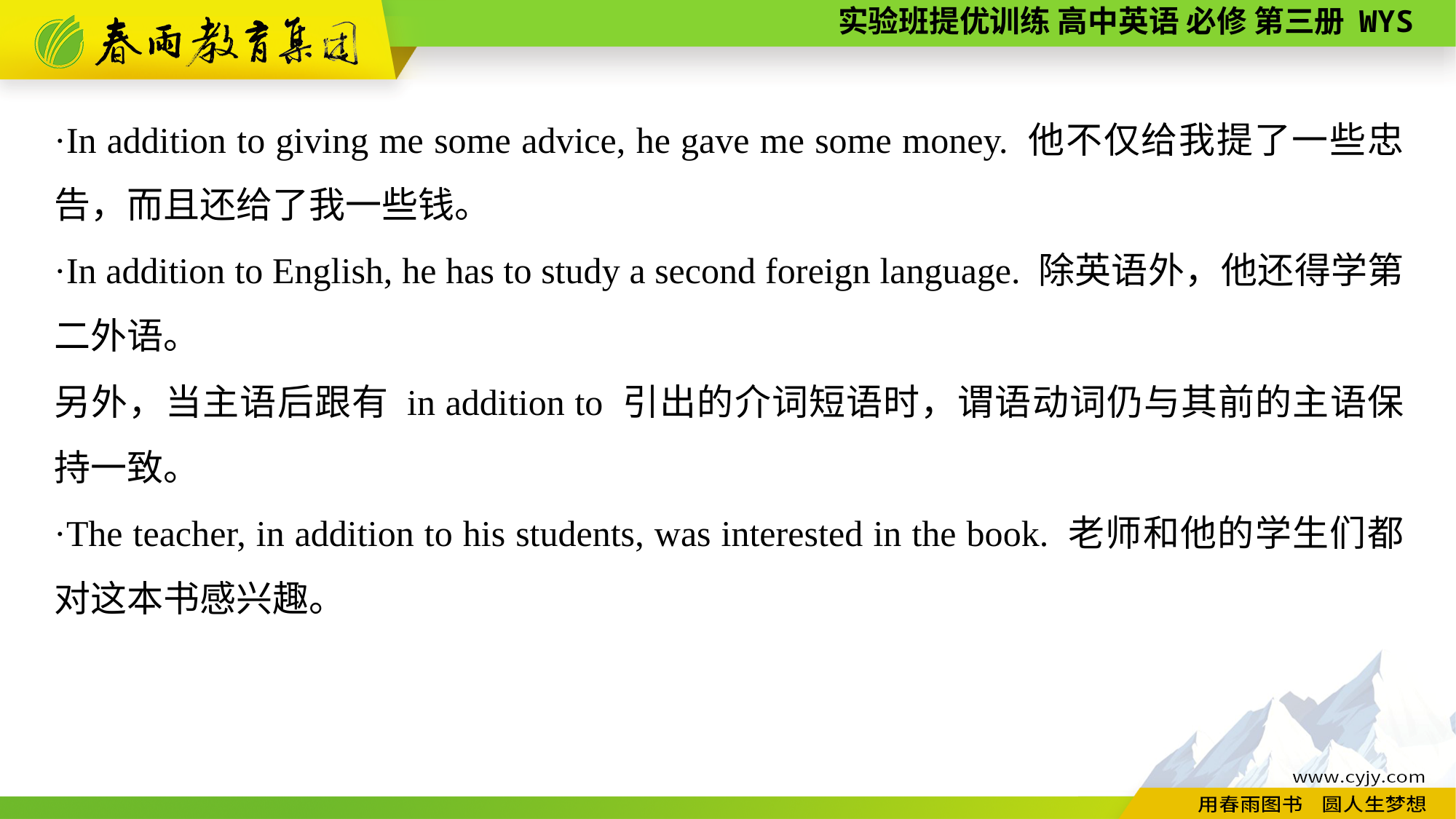

·In addition to giving me some advice, he gave me some money. 他不仅给我提了一些忠告，而且还给了我一些钱。
·In addition to English, he has to study a second foreign language. 除英语外，他还得学第二外语。
另外，当主语后跟有 in addition to 引出的介词短语时，谓语动词仍与其前的主语保持一致。
·The teacher, in addition to his students, was interested in the book. 老师和他的学生们都对这本书感兴趣。